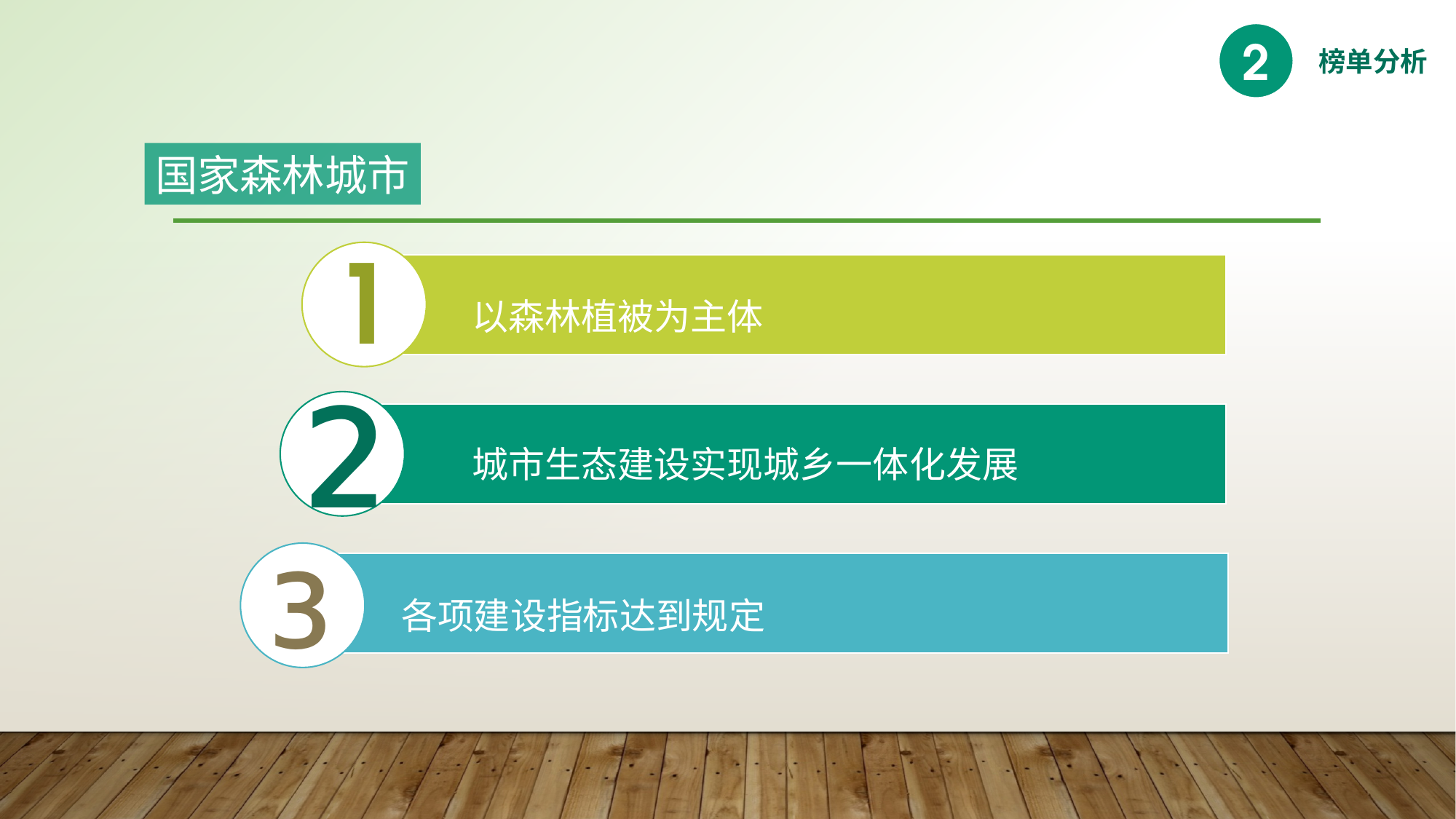

2
榜单分析
国家森林城市
1

以森林植被为主体
2

城市生态建设实现城乡一体化发展
3

各项建设指标达到规定